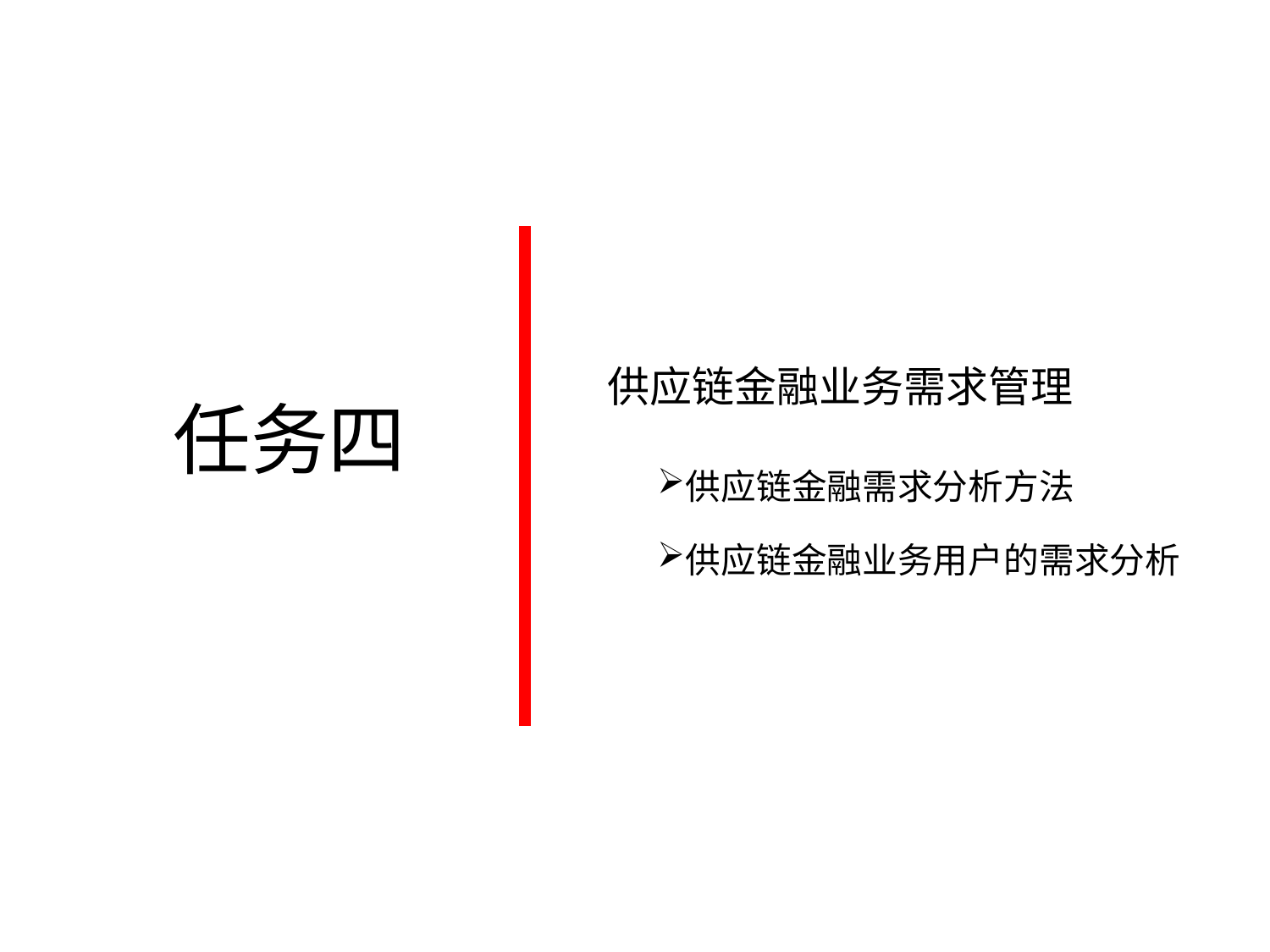

供应链金融业务需求管理
供应链金融需求分析方法
供应链金融业务用户的需求分析
任务四